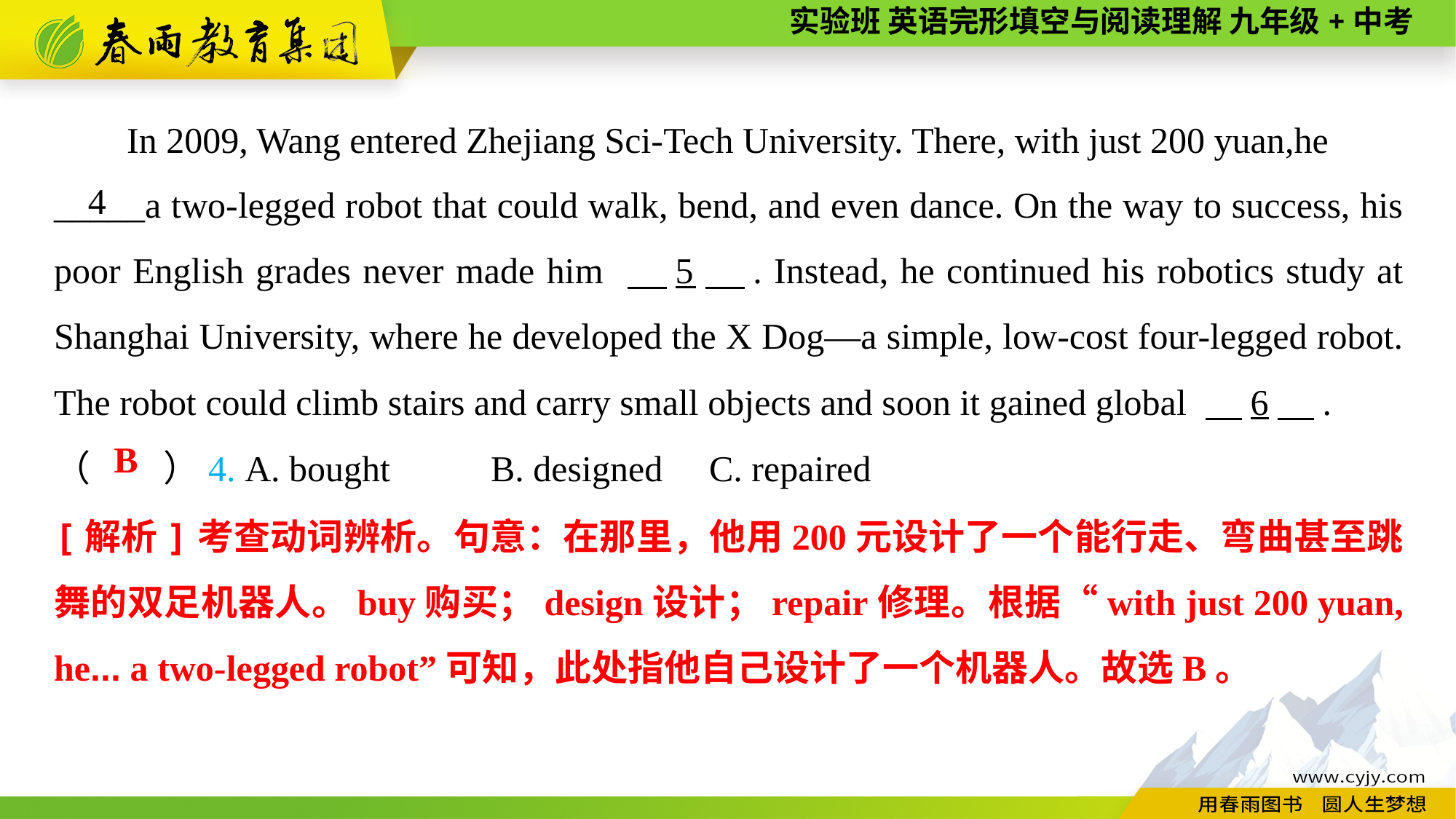

In 2009, Wang entered Zhejiang Sci-Tech University. There, with just 200 yuan,he
_____a two-legged robot that could walk, bend, and even dance. On the way to success, his poor English grades never made him 　5　. Instead, he continued his robotics study at Shanghai University, where he developed the X Dog—a simple, low-cost four-legged robot. The robot could climb stairs and carry small objects and soon it gained global 　6　.
4
（　　）4. A. bought	B. designed	C. repaired
B
[解析]考查动词辨析。句意：在那里，他用200元设计了一个能行走、弯曲甚至跳舞的双足机器人。buy购买；design设计；repair修理。根据“with just 200 yuan, he... a two-legged robot”可知，此处指他自己设计了一个机器人。故选B。